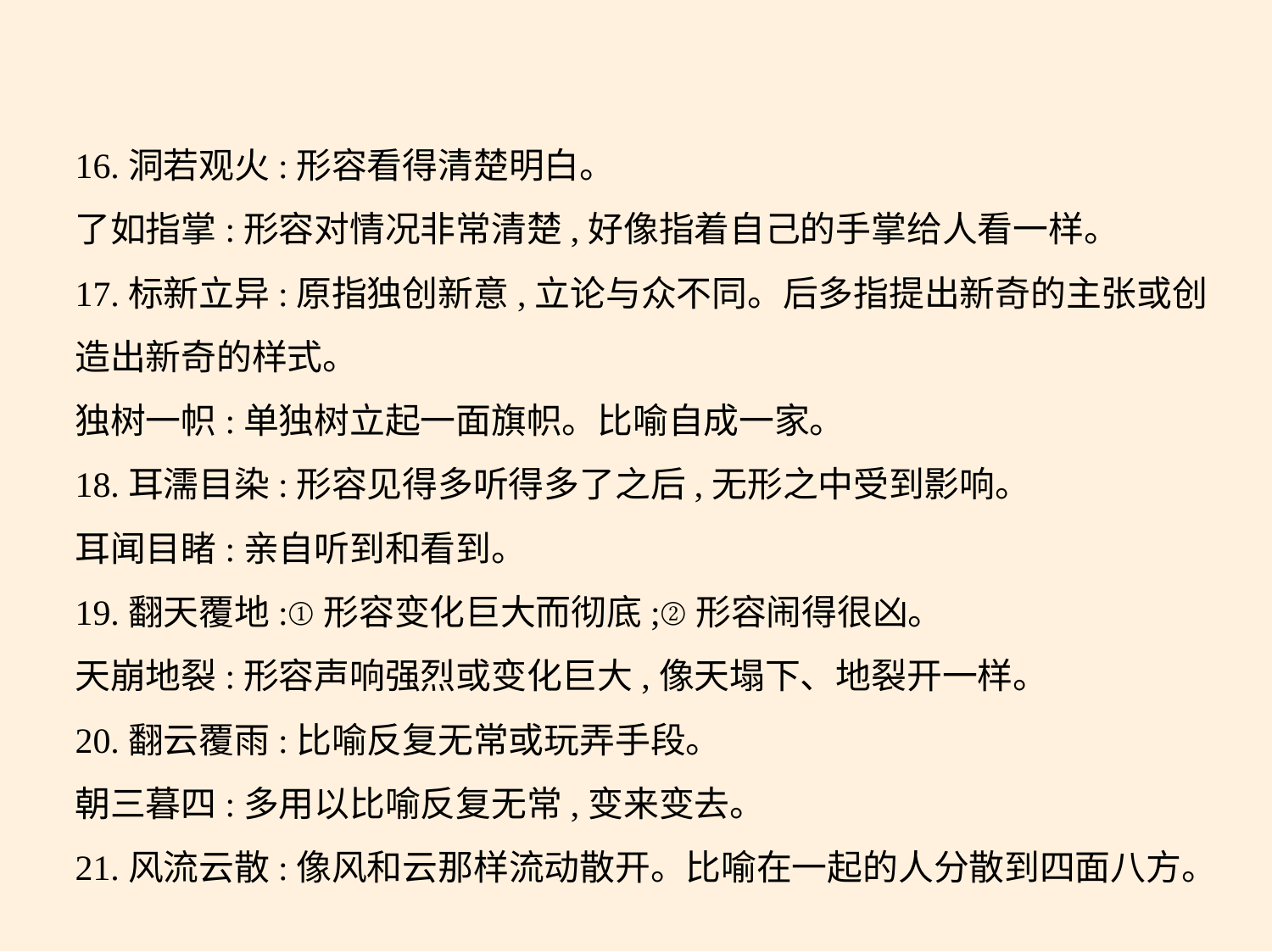

16.洞若观火:形容看得清楚明白。
了如指掌:形容对情况非常清楚,好像指着自己的手掌给人看一样。
17.标新立异:原指独创新意,立论与众不同。后多指提出新奇的主张或创
造出新奇的样式。
独树一帜:单独树立起一面旗帜。比喻自成一家。
18.耳濡目染:形容见得多听得多了之后,无形之中受到影响。
耳闻目睹:亲自听到和看到。
19.翻天覆地:①形容变化巨大而彻底;②形容闹得很凶。
天崩地裂:形容声响强烈或变化巨大,像天塌下、地裂开一样。
20.翻云覆雨:比喻反复无常或玩弄手段。
朝三暮四:多用以比喻反复无常,变来变去。
21.风流云散:像风和云那样流动散开。比喻在一起的人分散到四面八方。